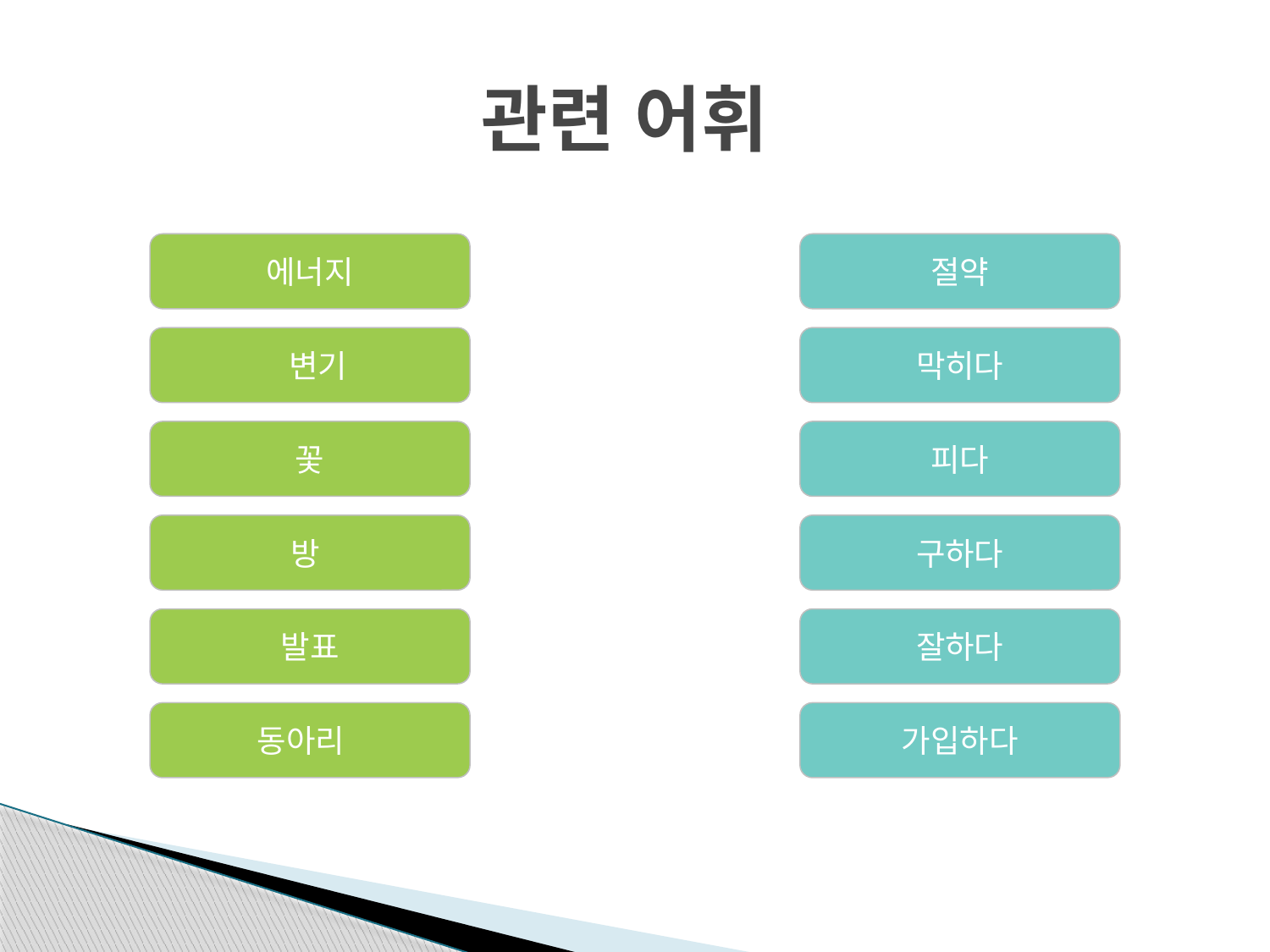

# 관련 어휘

에너지
절약
 변기
막히다
꽃
피다
방
구하다
발표
잘하다
동아리
가입하다